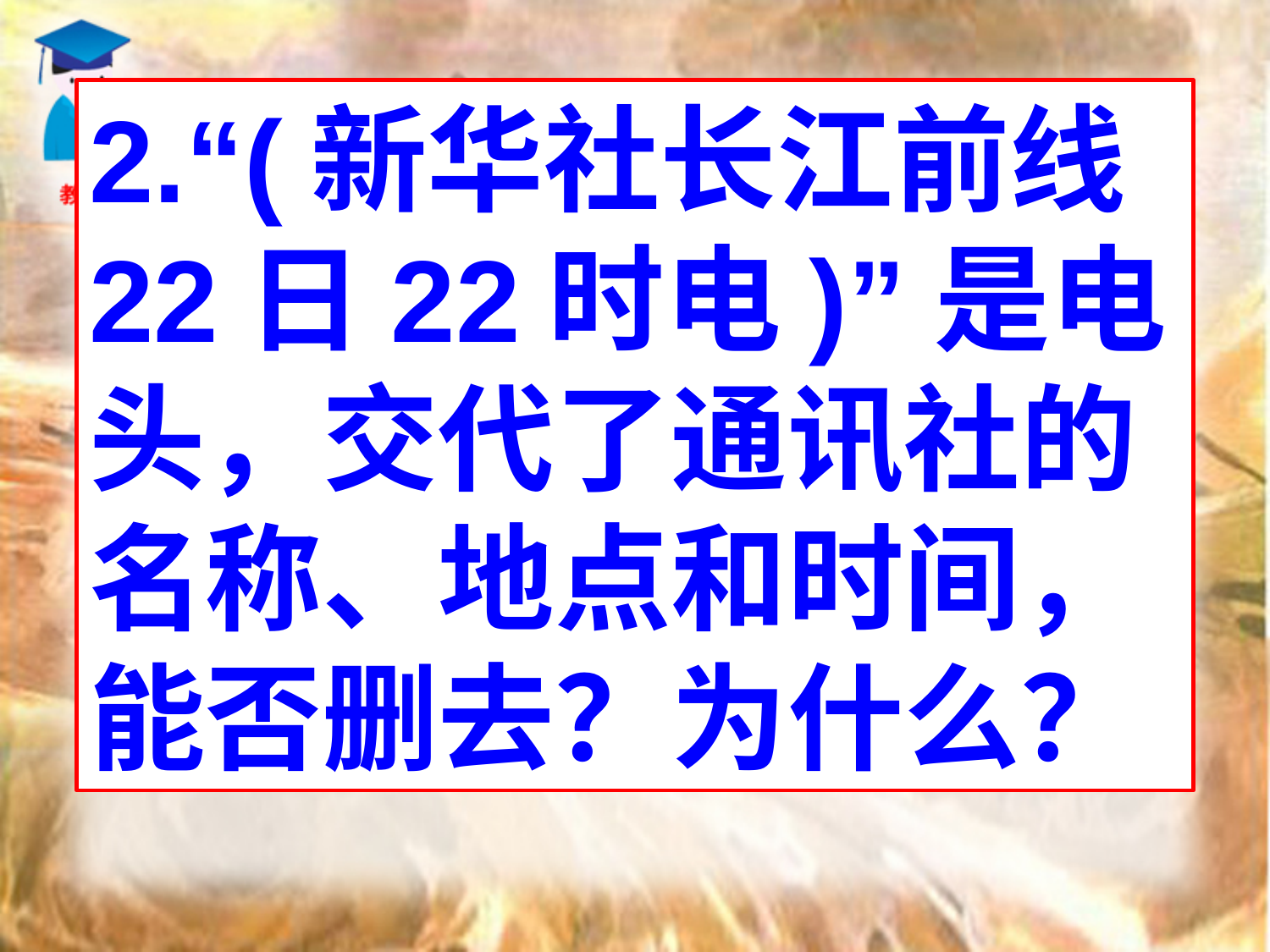

2.“(新华社长江前线22日22时电)”是电头，交代了通讯社的名称、地点和时间，能否删去？为什么？